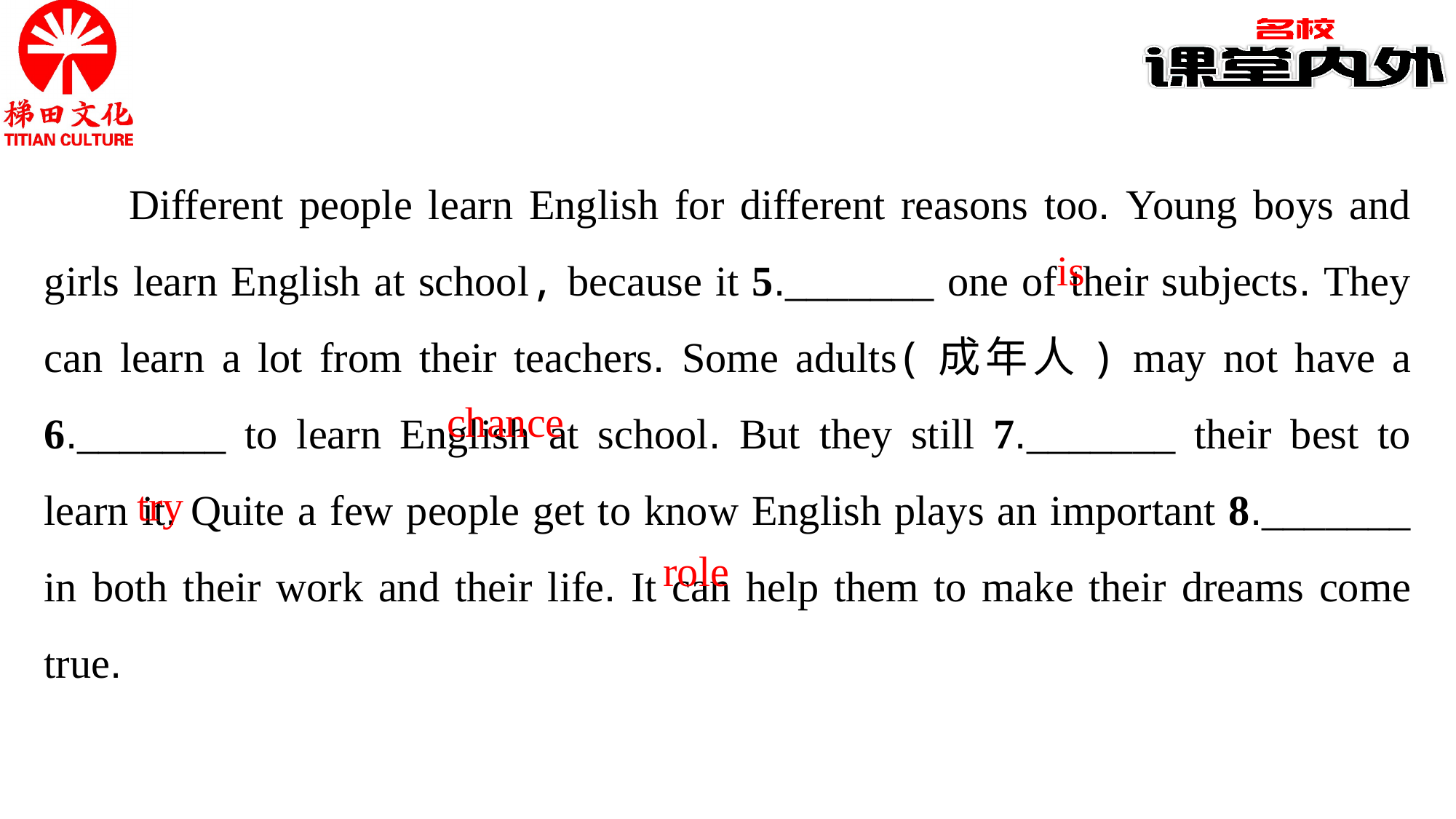

Different people learn English for different reasons too. Young boys and girls learn English at school, because it 5._______ one of their subjects. They can learn a lot from their teachers. Some adults(成年人) may not have a 6._______ to learn English at school. But they still 7._______ their best to learn it. Quite a few people get to know English plays an important 8._______ in both their work and their life. It can help them to make their dreams come true.
is
chance
try
role